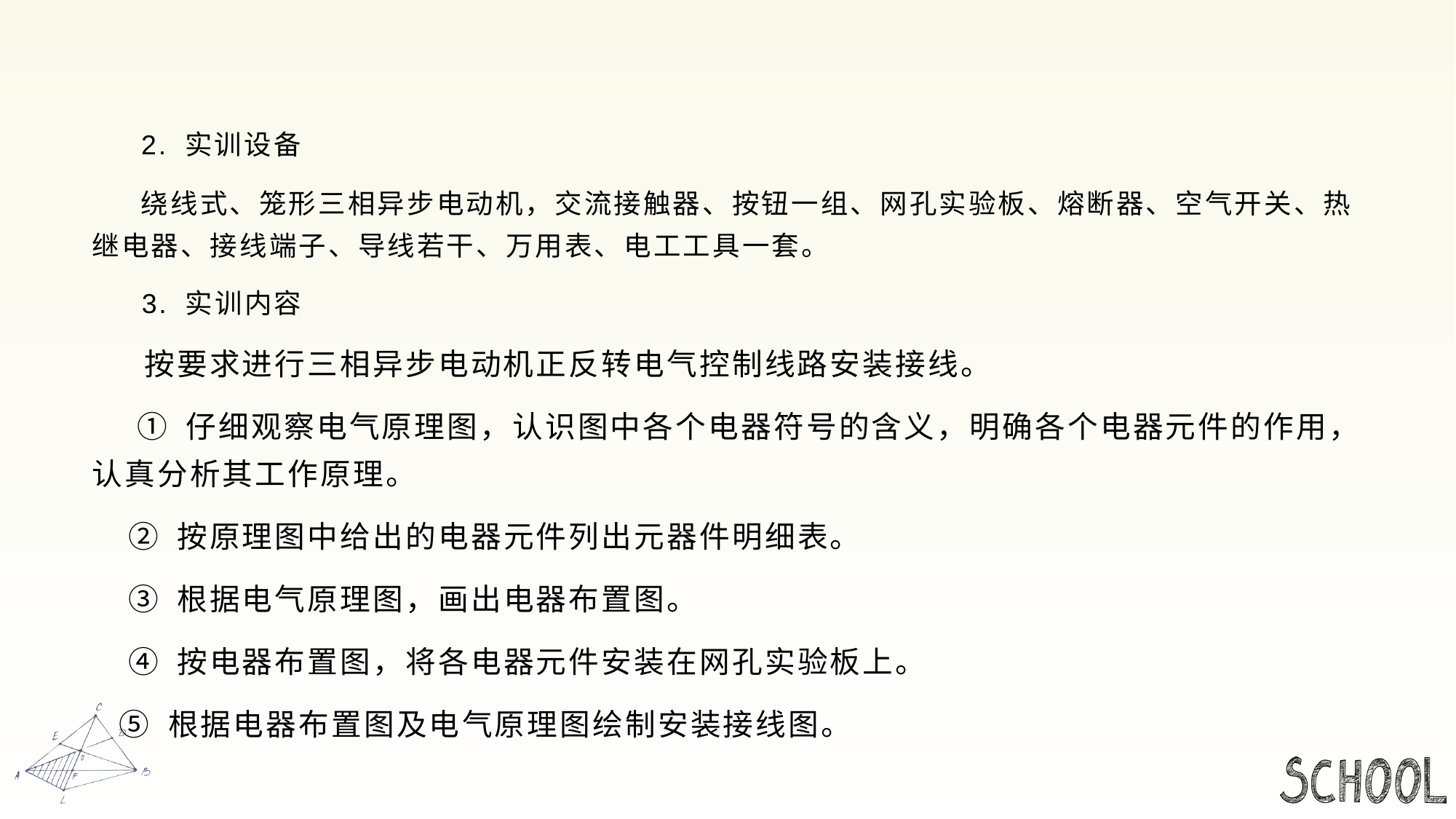

#
     2. 实训设备
     绕线式、笼形三相异步电动机，交流接触器、按钮一组、网孔实验板、熔断器、空气开关、热继电器、接线端子、导线若干、万用表、电工工具一套。
     3. 实训内容
     按要求进行三相异步电动机正反转电气控制线路安装接线。
     ① 仔细观察电气原理图，认识图中各个电器符号的含义，明确各个电器元件的作用， 认真分析其工作原理。
    ② 按原理图中给出的电器元件列出元器件明细表。
    ③ 根据电气原理图，画出电器布置图。
    ④ 按电器布置图，将各电器元件安装在网孔实验板上。
   ⑤ 根据电器布置图及电气原理图绘制安装接线图。